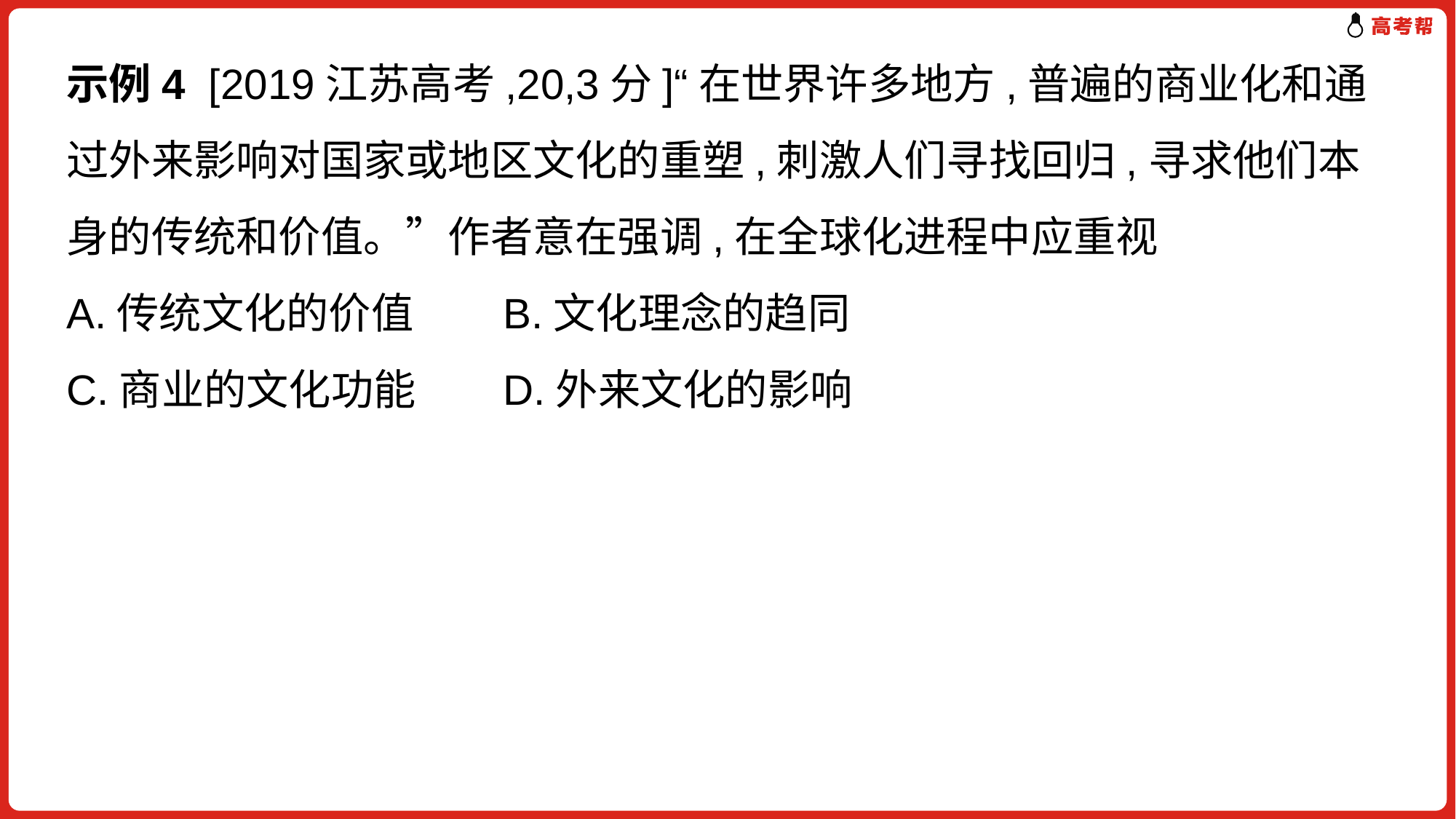

示例4  [2019江苏高考,20,3分]“在世界许多地方,普遍的商业化和通过外来影响对国家或地区文化的重塑,刺激人们寻找回归,寻求他们本身的传统和价值。”作者意在强调,在全球化进程中应重视
A.传统文化的价值	B.文化理念的趋同
C.商业的文化功能	D.外来文化的影响